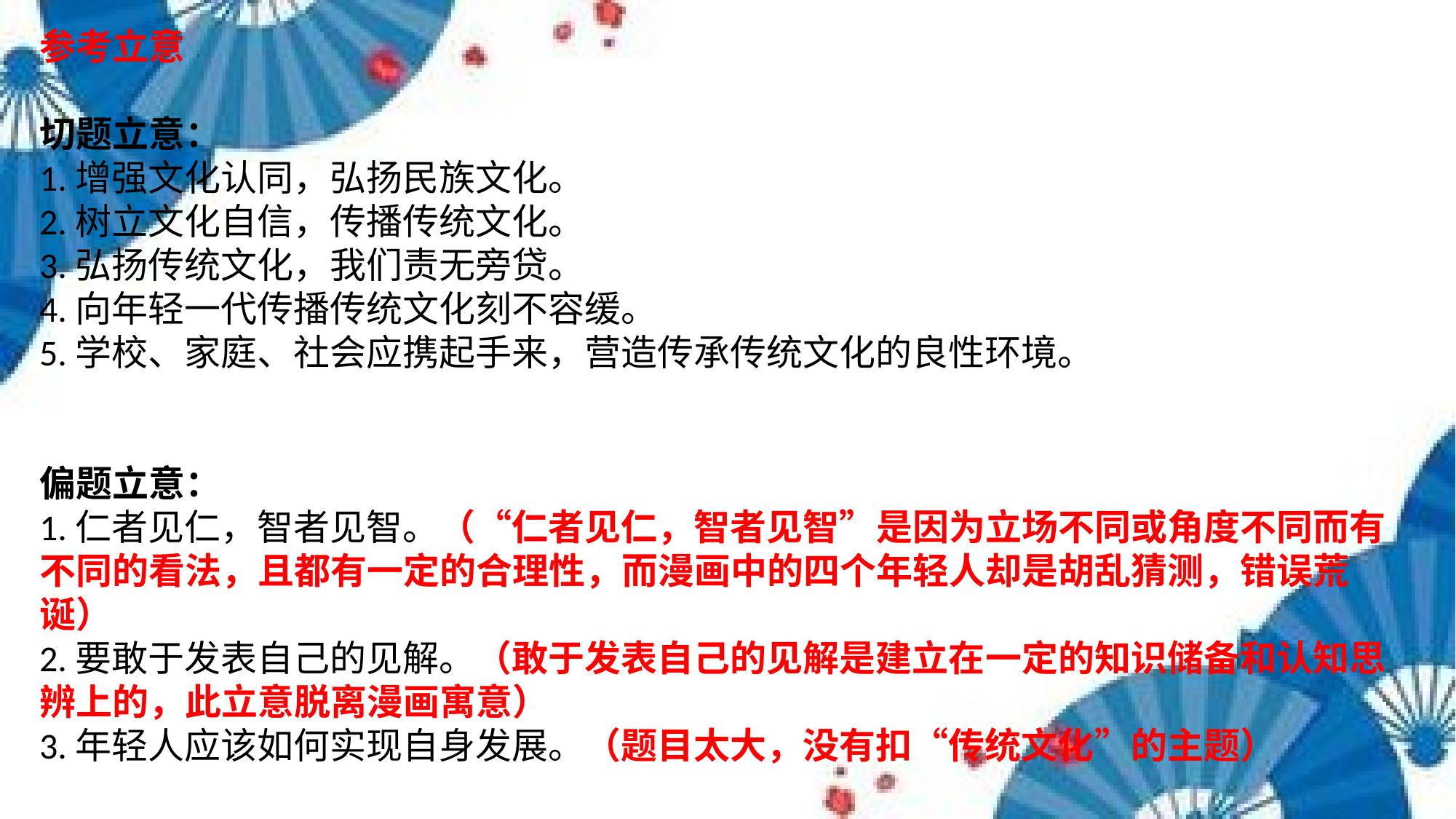

参考立意
切题立意：
1.增强文化认同，弘扬民族文化。
2.树立文化自信，传播传统文化。
3.弘扬传统文化，我们责无旁贷。
4.向年轻一代传播传统文化刻不容缓。
5.学校、家庭、社会应携起手来，营造传承传统文化的良性环境。

偏题立意：
1.仁者见仁，智者见智。（“仁者见仁，智者见智”是因为立场不同或角度不同而有不同的看法，且都有一定的合理性，而漫画中的四个年轻人却是胡乱猜测，错误荒诞）
2.要敢于发表自己的见解。（敢于发表自己的见解是建立在一定的知识储备和认知思辨上的，此立意脱离漫画寓意）
3.年轻人应该如何实现自身发展。（题目太大，没有扣“传统文化”的主题）